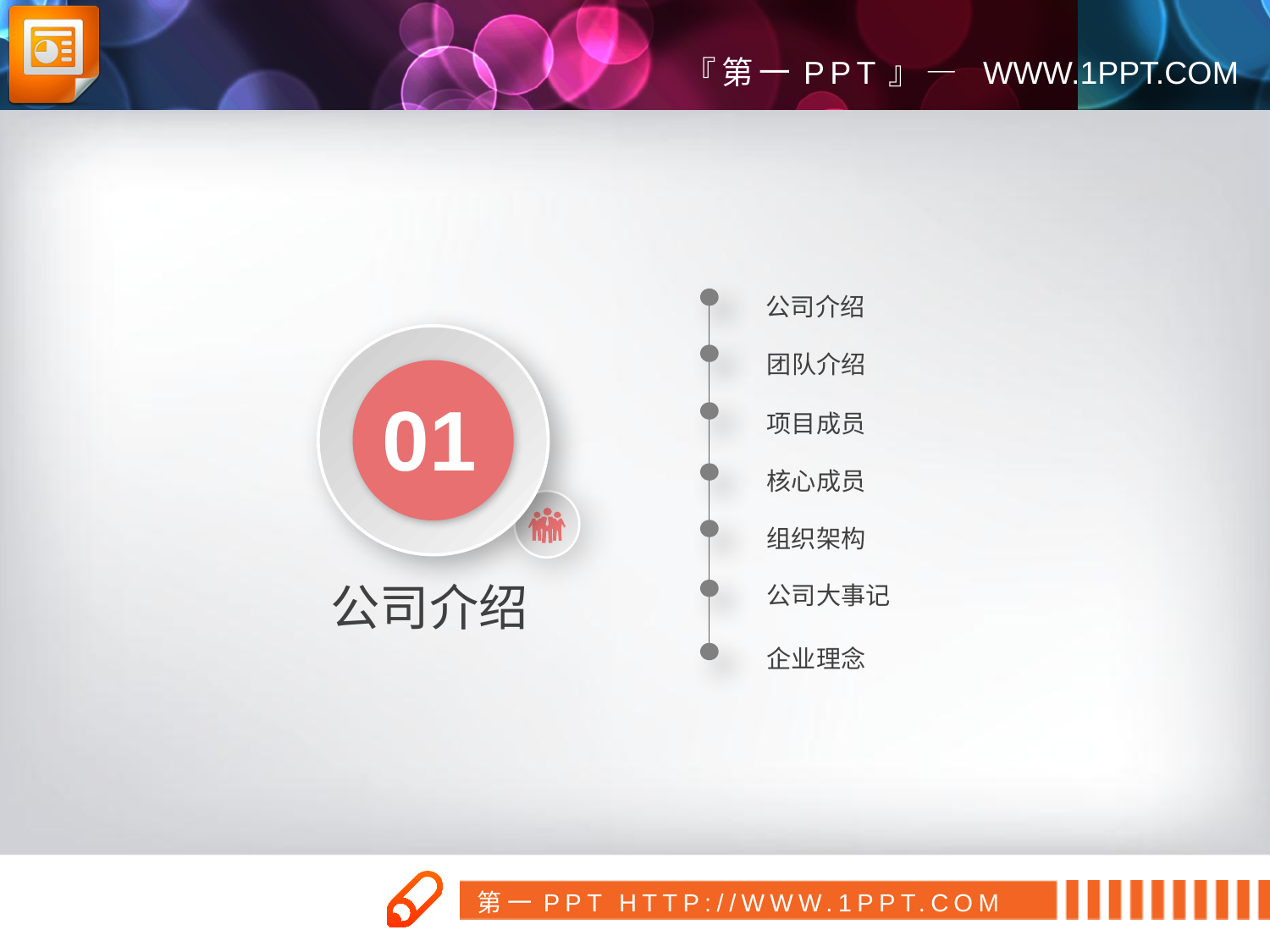

公司介绍

团队介绍

01

项目成员

核心成员

组织架构

公司大事记
公司介绍

企业理念